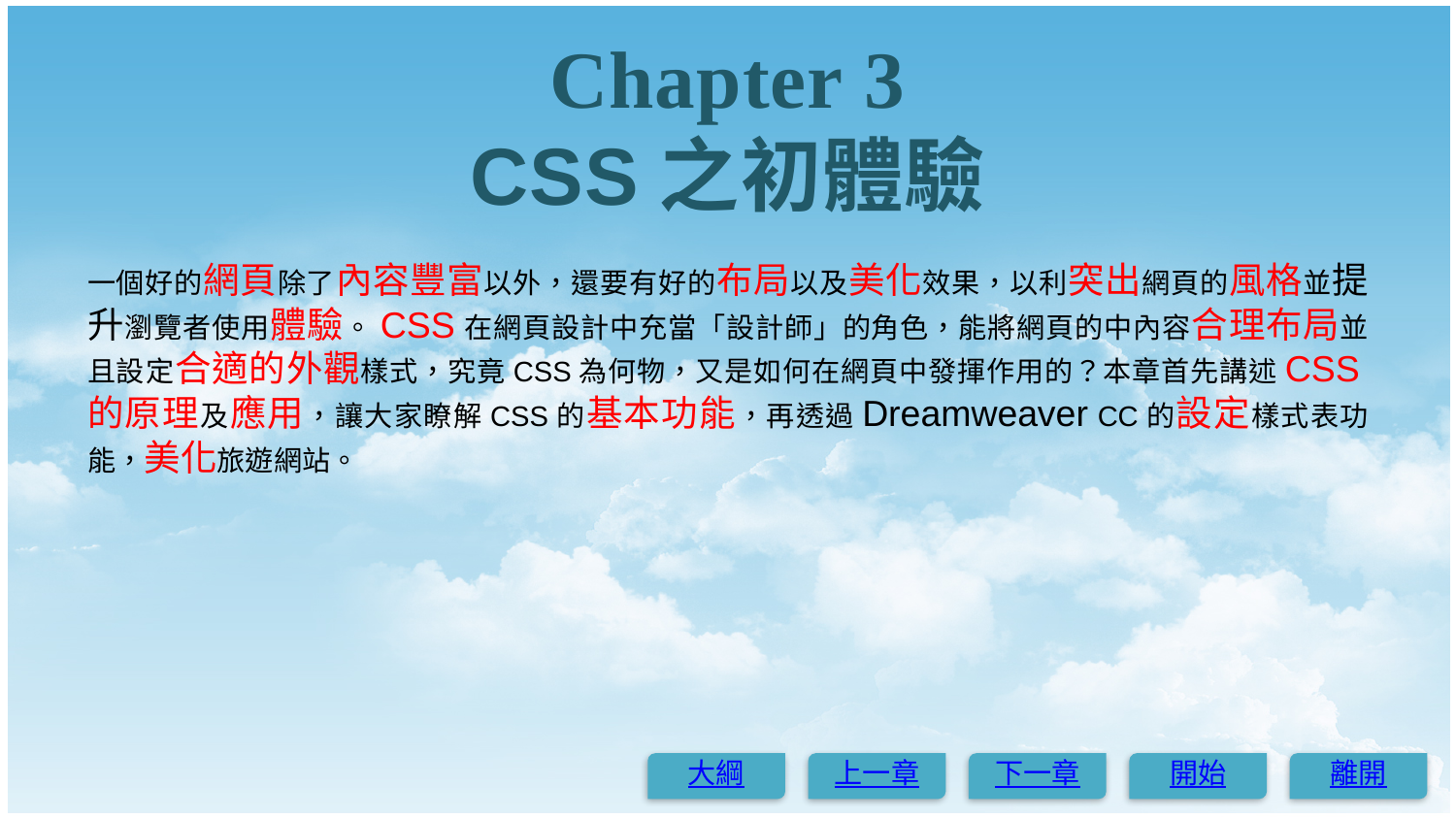

# Chapter 3 CSS之初體驗
一個好的網頁除了內容豐富以外，還要有好的布局以及美化效果，以利突出網頁的風格並提升瀏覽者使用體驗。CSS在網頁設計中充當「設計師」的角色，能將網頁的中內容合理布局並且設定合適的外觀樣式，究竟CSS為何物，又是如何在網頁中發揮作用的？本章首先講述CSS的原理及應用，讓大家瞭解CSS的基本功能，再透過Dreamweaver CC的設定樣式表功能，美化旅遊網站。
大綱
上一章
下一章
開始
離開